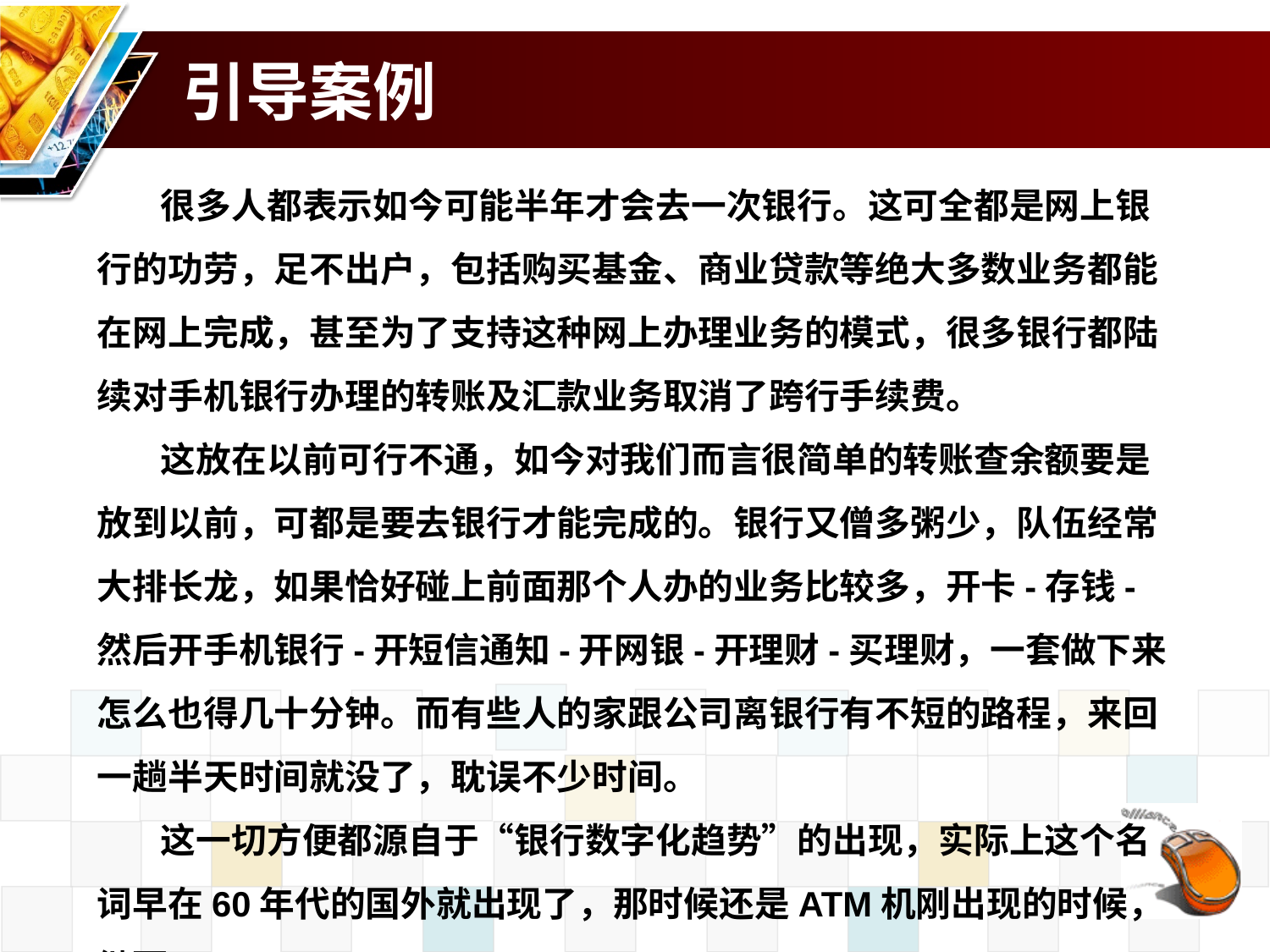

# 引导案例
很多人都表示如今可能半年才会去一次银行。这可全都是网上银行的功劳，足不出户，包括购买基金、商业贷款等绝大多数业务都能在网上完成，甚至为了支持这种网上办理业务的模式，很多银行都陆续对手机银行办理的转账及汇款业务取消了跨行手续费。
这放在以前可行不通，如今对我们而言很简单的转账查余额要是放到以前，可都是要去银行才能完成的。银行又僧多粥少，队伍经常大排长龙，如果恰好碰上前面那个人办的业务比较多，开卡-存钱-然后开手机银行-开短信通知-开网银-开理财-买理财，一套做下来怎么也得几十分钟。而有些人的家跟公司离银行有不短的路程，来回一趟半天时间就没了，耽误不少时间。
这一切方便都源自于“银行数字化趋势”的出现，实际上这个名词早在60年代的国外就出现了，那时候还是ATM机刚出现的时候，继而